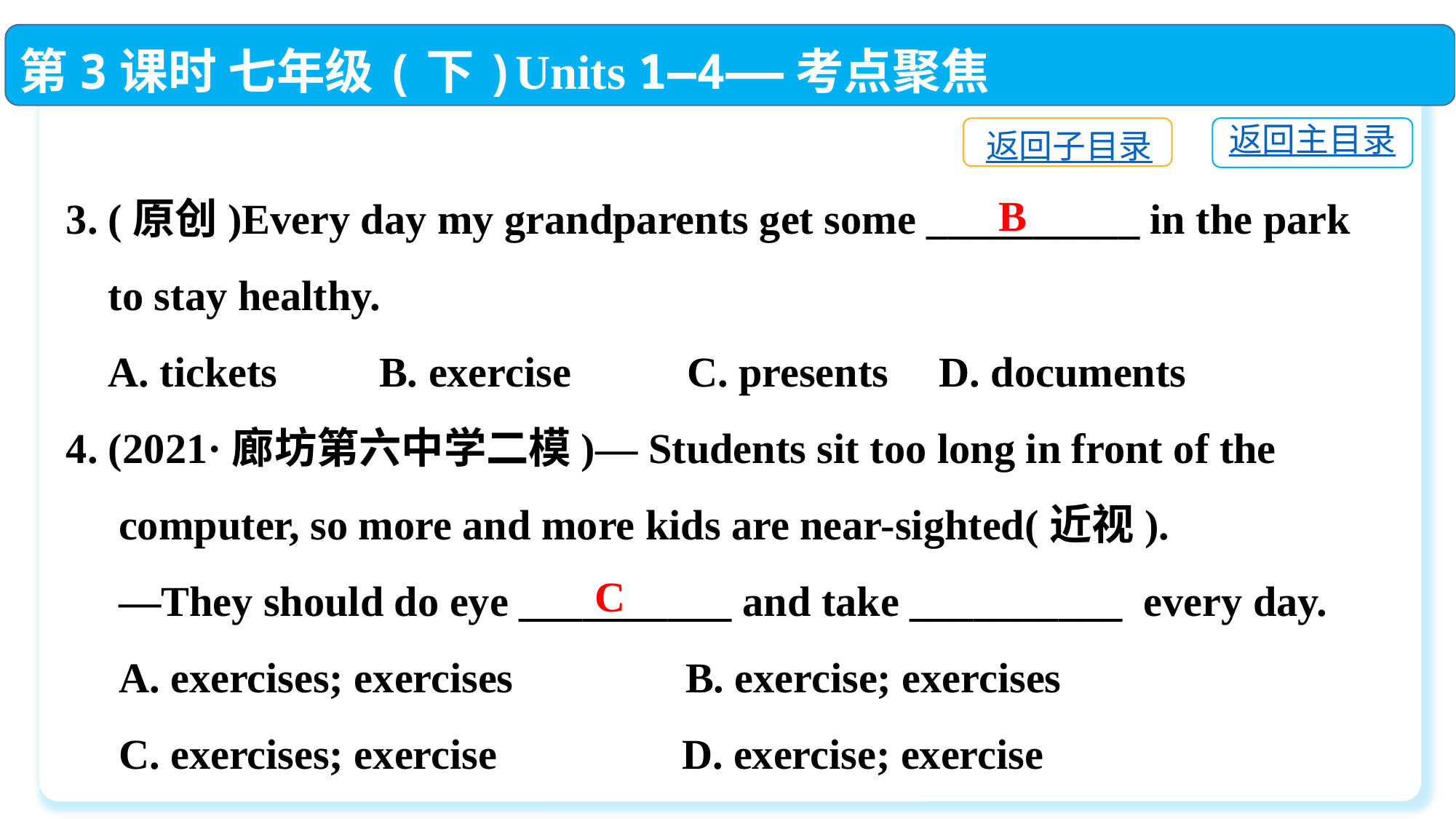

第3课时 七年级(下)Units 1—4——考点聚焦

返回主目录

返回子目录
3. (原创)Every day my grandparents get some __________ in the park
    to stay healthy.
    A. tickets	         B. exercise           C. presents	D. documents
4. (2021·廊坊第六中学二模)— Students sit too long in front of the
     computer, so more and more kids are near-sighted(近视).
     —They should do eye __________ and take __________  every day.
     A. exercises; exercises	       B. exercise; exercises
     C. exercises; exercise	                 D. exercise; exercise
B

C